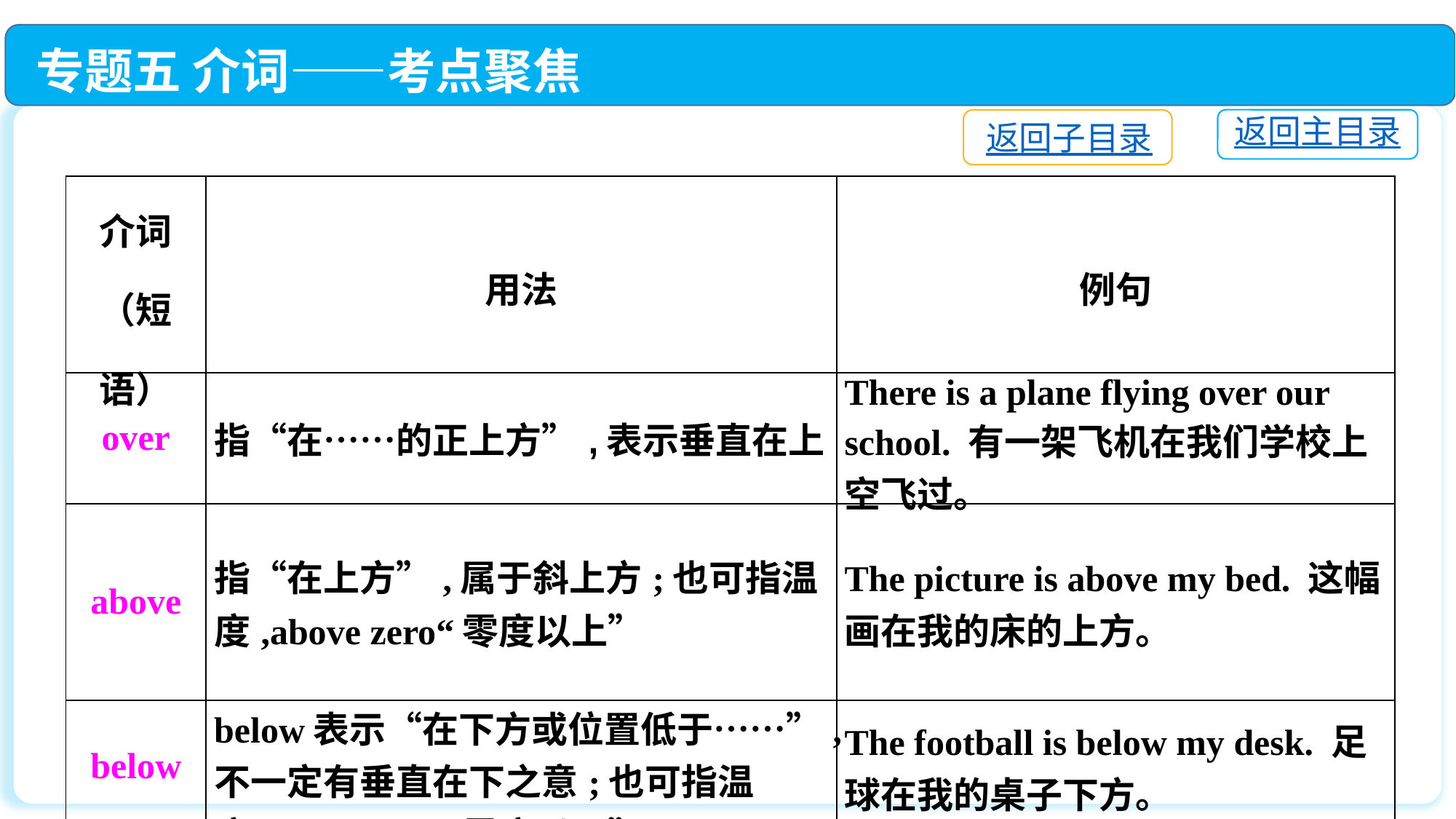

专题五 介词——考点聚焦

返回主目录

返回子目录
| 介词（短语） | 用法 | 例句 |
| --- | --- | --- |
| over | 指“在……的正上方”,表示垂直在上 | There is a plane flying over our school. 有一架飞机在我们学校上空飞过。 |
| above | 指“在上方”,属于斜上方;也可指温度,above zero“零度以上” | The picture is above my bed. 这幅画在我的床的上方。 |
| below | below表示“在下方或位置低于……”,不一定有垂直在下之意;也可指温度,below zero“零度以下” | The football is below my desk. 足球在我的桌子下方。 |